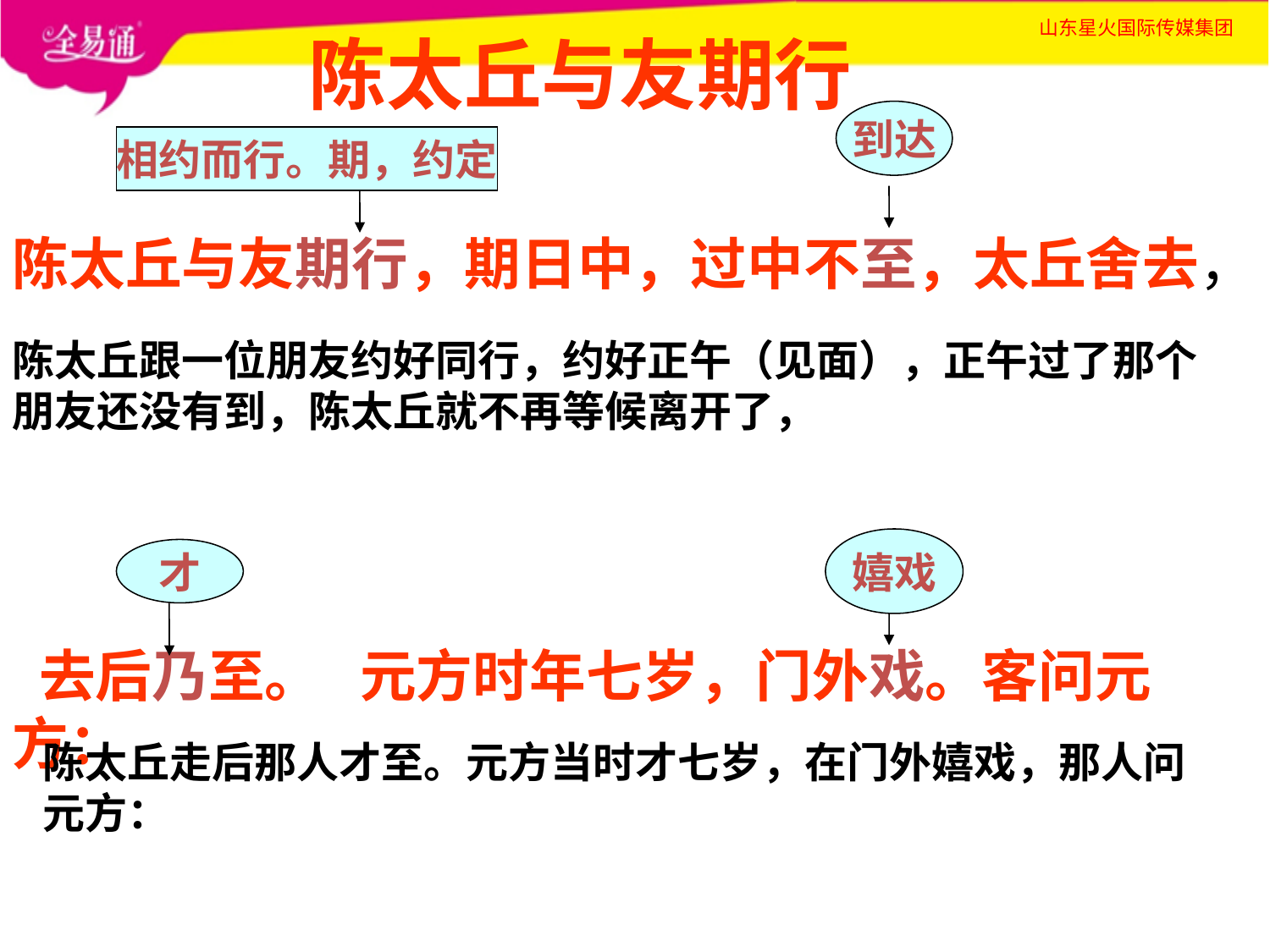

陈太丘与友期行
到达

相约而行。期，约定

陈太丘与友期行，期日中，过中不至，太丘舍去，
陈太丘跟一位朋友约好同行，约好正午（见面），正午过了那个朋友还没有到，陈太丘就不再等候离开了，
陈太丘走后那人才至。元方当时才七岁，在门外嬉戏，那人问元方：
嬉戏
才

 去后乃至。   元方时年七岁，门外戏。客问元方：